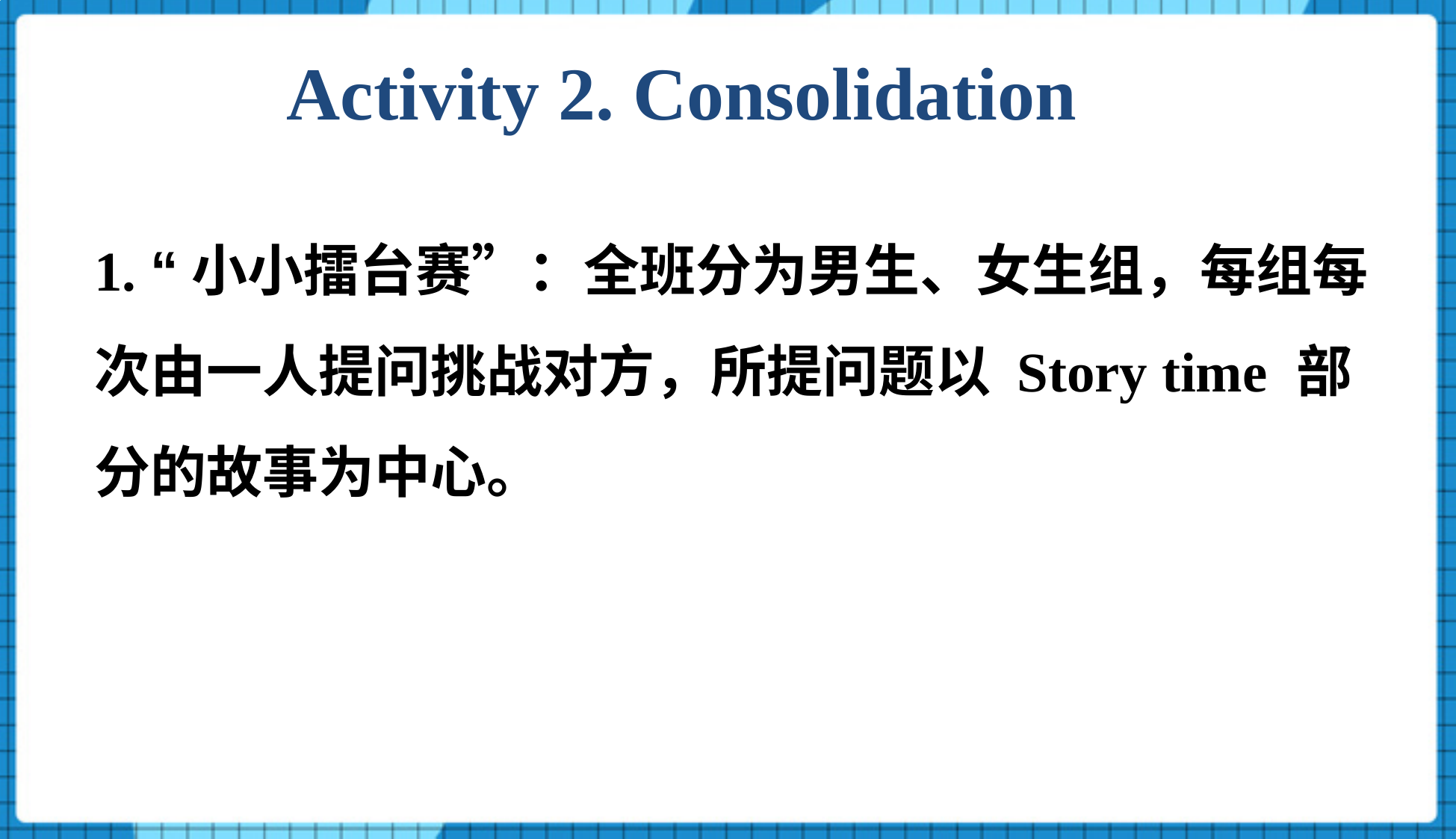

Activity 2. Consolidation
1. “小小擂台赛”：全班分为男生、女生组，每组每次由一人提问挑战对方，所提问题以 Story time 部分的故事为中心。